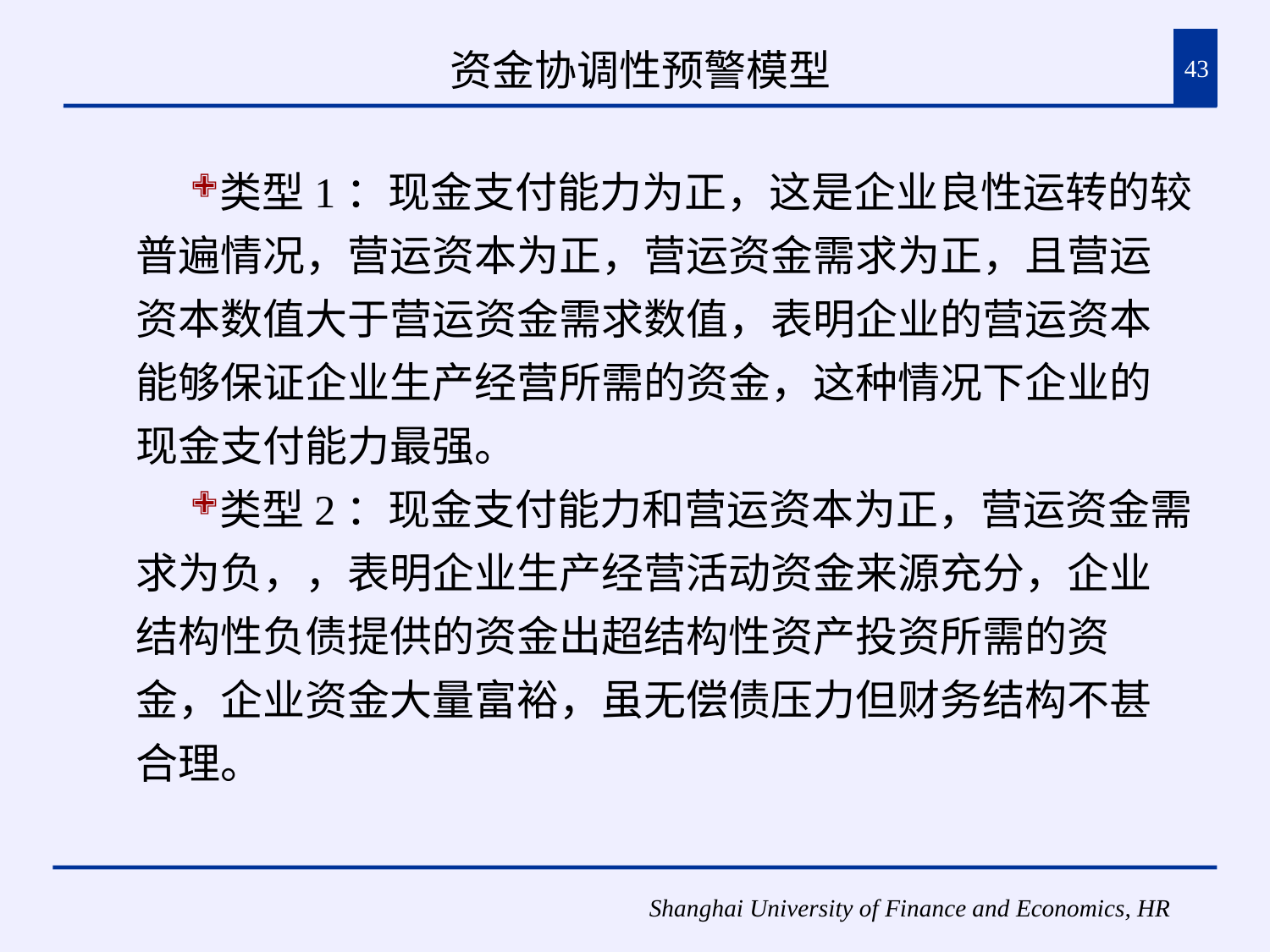

# 资金协调性预警模型
43
类型1：现金支付能力为正，这是企业良性运转的较普遍情况，营运资本为正，营运资金需求为正，且营运资本数值大于营运资金需求数值，表明企业的营运资本能够保证企业生产经营所需的资金，这种情况下企业的现金支付能力最强。
类型2：现金支付能力和营运资本为正，营运资金需求为负，，表明企业生产经营活动资金来源充分，企业结构性负债提供的资金出超结构性资产投资所需的资金，企业资金大量富裕，虽无偿债压力但财务结构不甚合理。